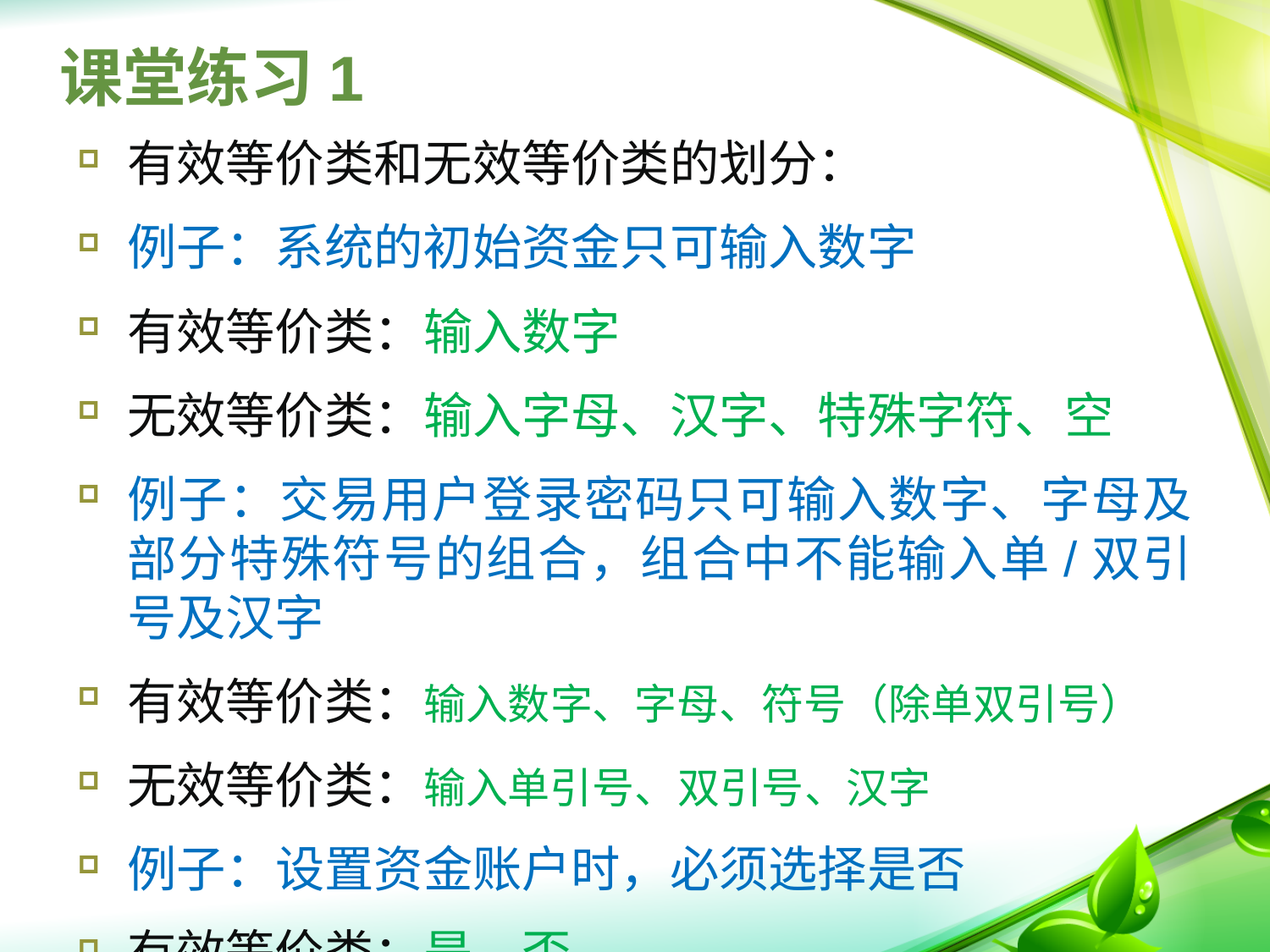

# 课堂练习1
有效等价类和无效等价类的划分：
例子：系统的初始资金只可输入数字
有效等价类：输入数字
无效等价类：输入字母、汉字、特殊字符、空
例子：交易用户登录密码只可输入数字、字母及部分特殊符号的组合，组合中不能输入单/双引号及汉字
有效等价类：输入数字、字母、符号（除单双引号）
无效等价类：输入单引号、双引号、汉字
例子：设置资金账户时，必须选择是否
有效等价类：是、否
无效等价类：空